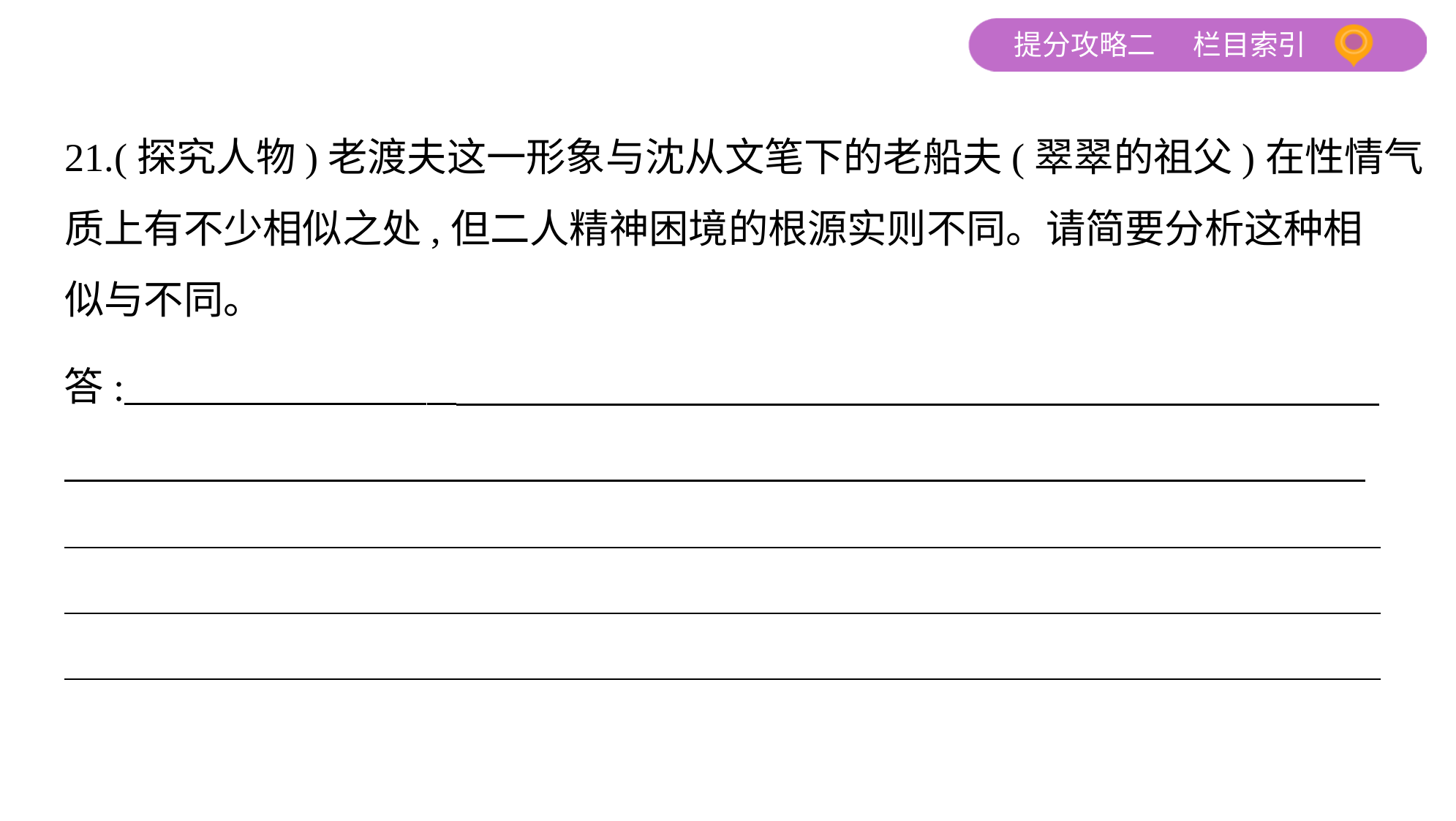

21.(探究人物)老渡夫这一形象与沈从文笔下的老船夫(翠翠的祖父)在性情气
质上有不少相似之处,但二人精神困境的根源实则不同。请简要分析这种相
似与不同。
答: